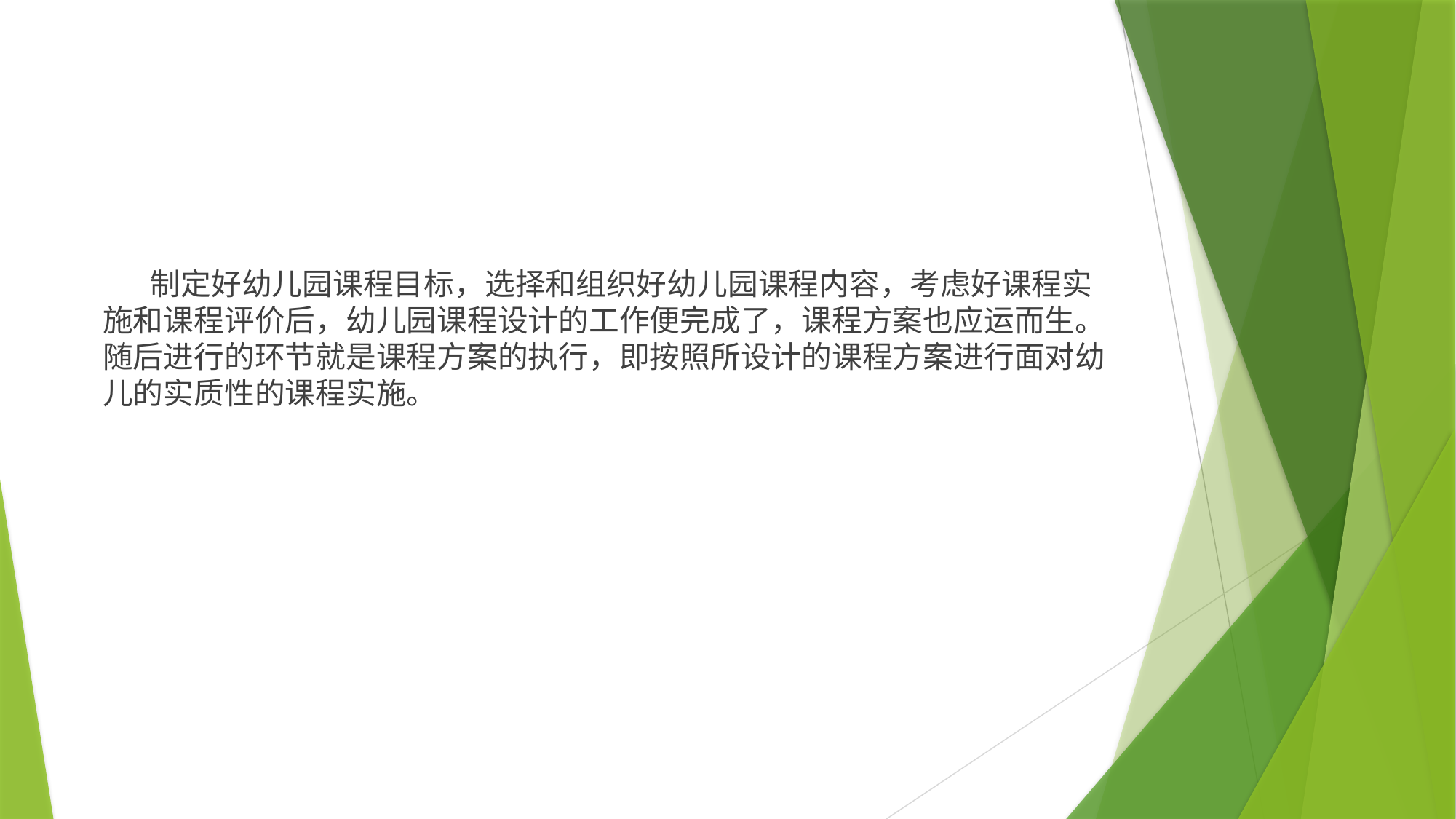

制定好幼儿园课程目标，选择和组织好幼儿园课程内容，考虑好课程实施和课程评价后，幼儿园课程设计的工作便完成了，课程方案也应运而生。随后进行的环节就是课程方案的执行，即按照所设计的课程方案进行面对幼儿的实质性的课程实施。